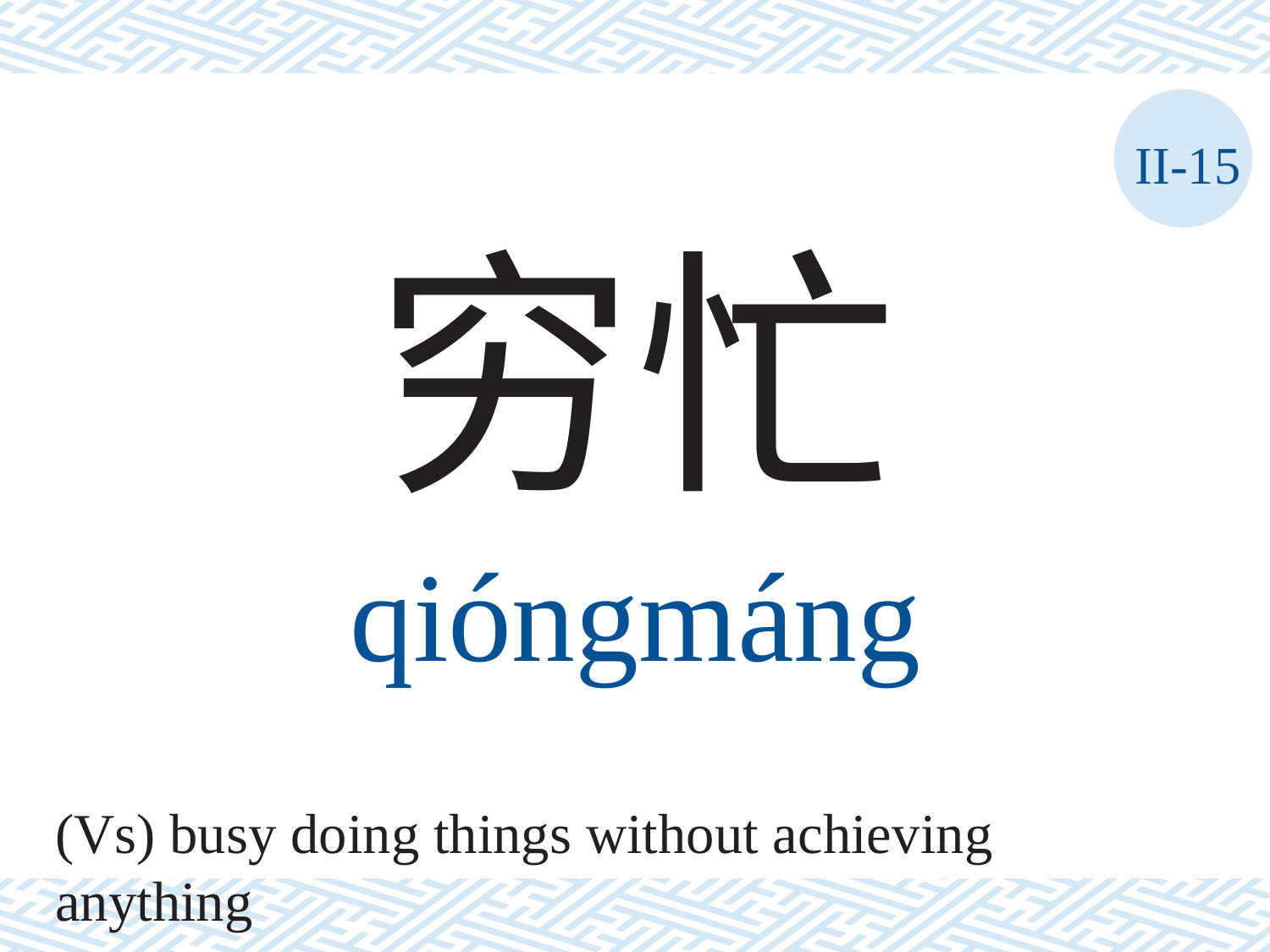

II-15
穷忙
qióngmáng
(Vs) busy doing things without achieving anything